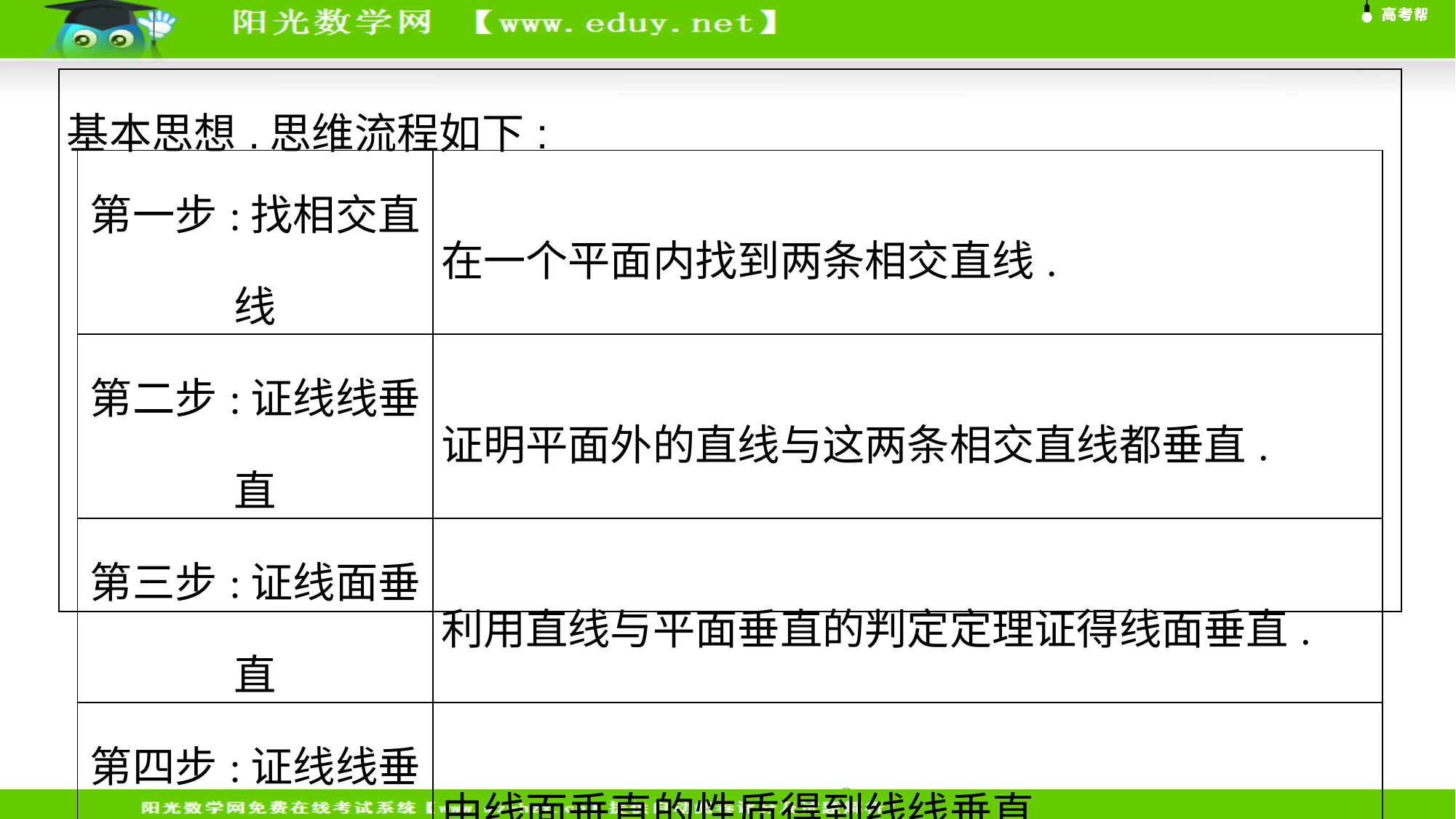

| 基本思想.思维流程如下: |
| --- |
| 第一步:找相交直线 | 在一个平面内找到两条相交直线. |
| --- | --- |
| 第二步:证线线垂直 | 证明平面外的直线与这两条相交直线都垂直. |
| 第三步:证线面垂直 | 利用直线与平面垂直的判定定理证得线面垂直. |
| 第四步:证线线垂直 | 由线面垂直的性质得到线线垂直. |